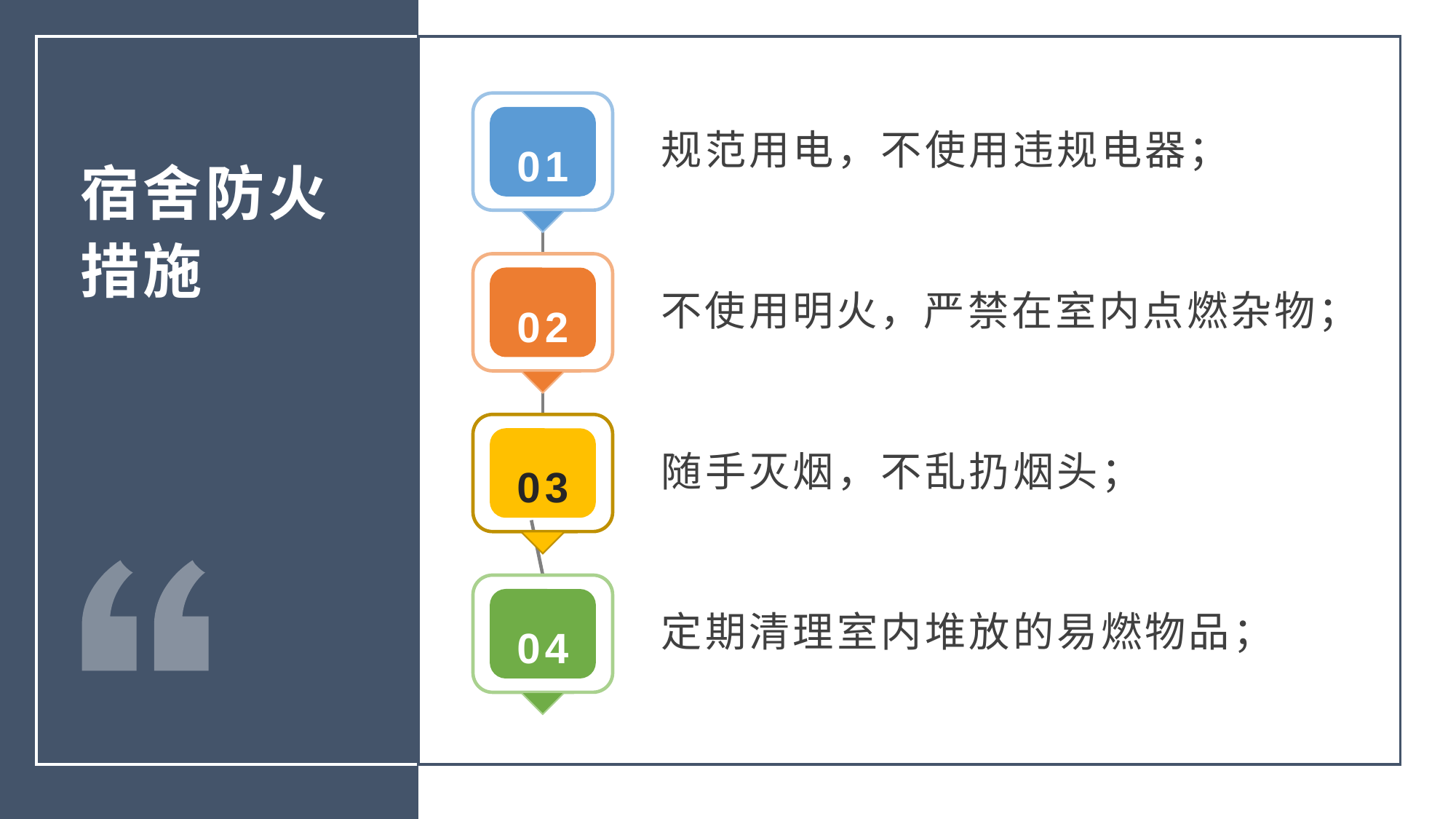

01
规范用电，不使用违规电器；
宿舍防火措施

02
不使用明火，严禁在室内点燃杂物；

03
随手灭烟，不乱扔烟头；

04
定期清理室内堆放的易燃物品；